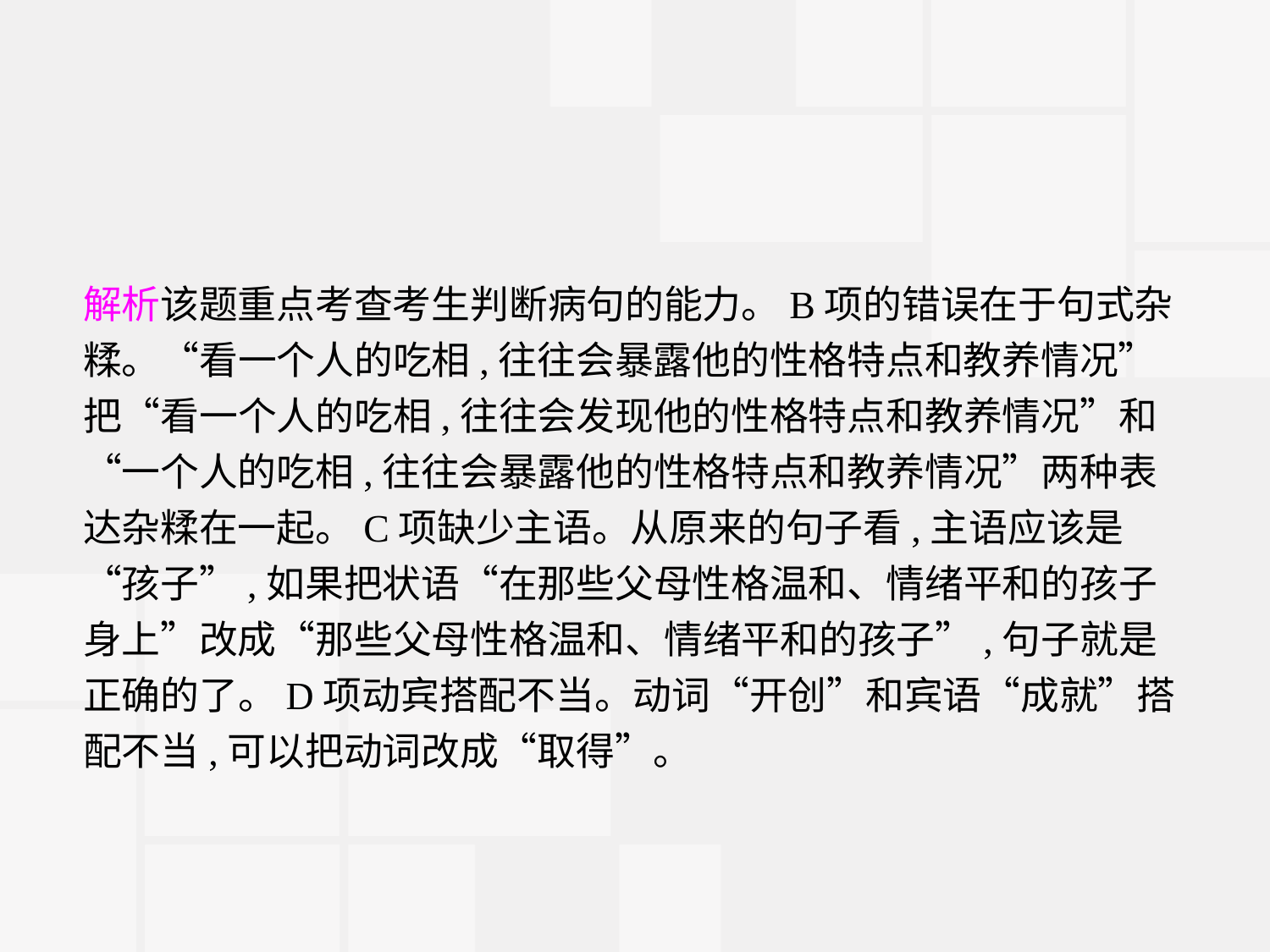

解析该题重点考查考生判断病句的能力。B项的错误在于句式杂糅。“看一个人的吃相,往往会暴露他的性格特点和教养情况”把“看一个人的吃相,往往会发现他的性格特点和教养情况”和“一个人的吃相,往往会暴露他的性格特点和教养情况”两种表达杂糅在一起。C项缺少主语。从原来的句子看,主语应该是“孩子”,如果把状语“在那些父母性格温和、情绪平和的孩子身上”改成“那些父母性格温和、情绪平和的孩子”,句子就是正确的了。D项动宾搭配不当。动词“开创”和宾语“成就”搭配不当,可以把动词改成“取得”。